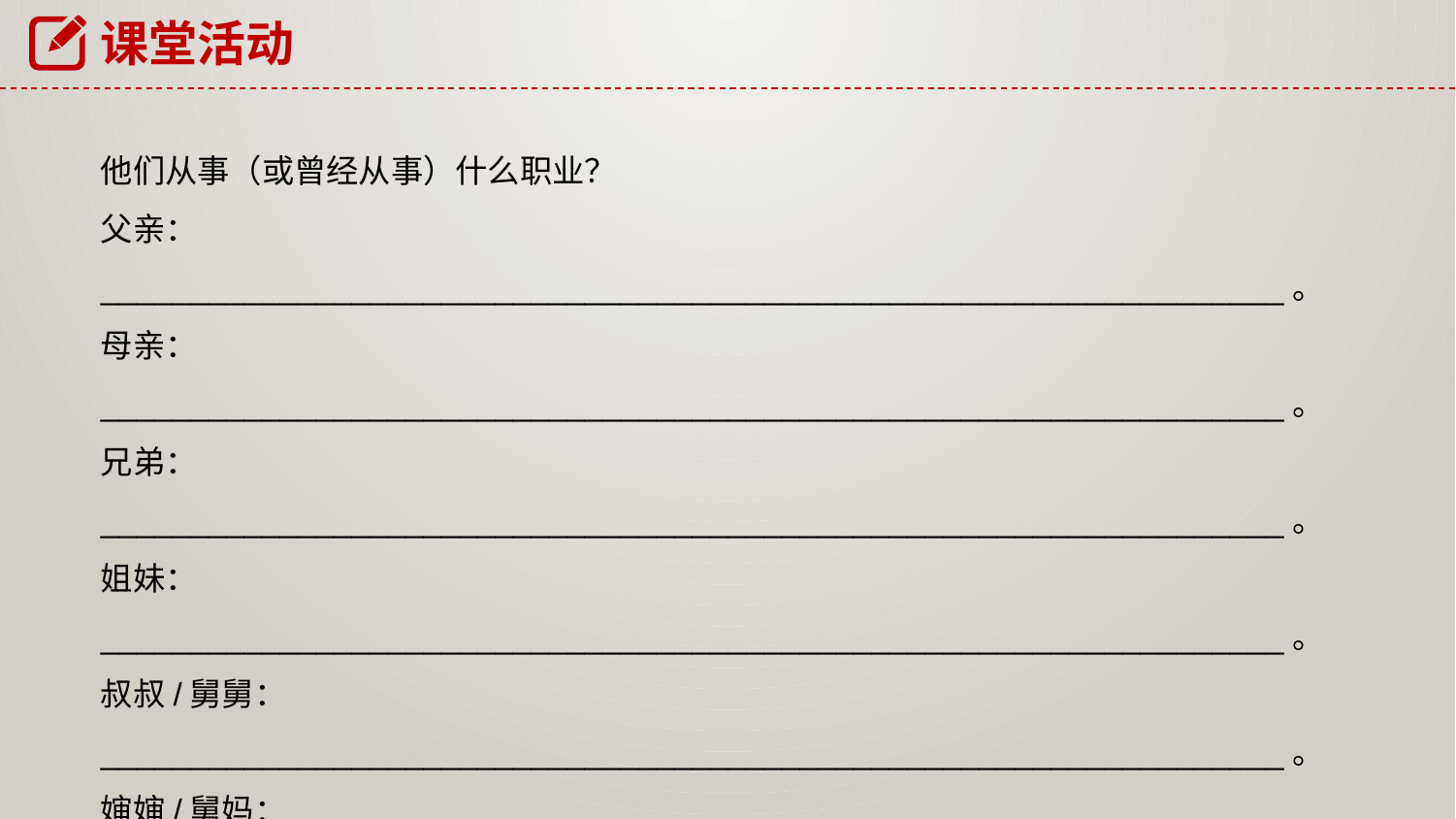

课堂活动

他们从事（或曾经从事）什么职业？
父亲：__________________________________________________________________。
母亲：__________________________________________________________________。
兄弟：__________________________________________________________________。
姐妹：__________________________________________________________________。
叔叔/舅舅：__________________________________________________________________。
婶婶/舅妈：__________________________________________________________________。
姑姑/姨妈：__________________________________________________________________。
祖父/外祖父：__________________________________________________________________。
祖母/外祖母：__________________________________________________________________。

25